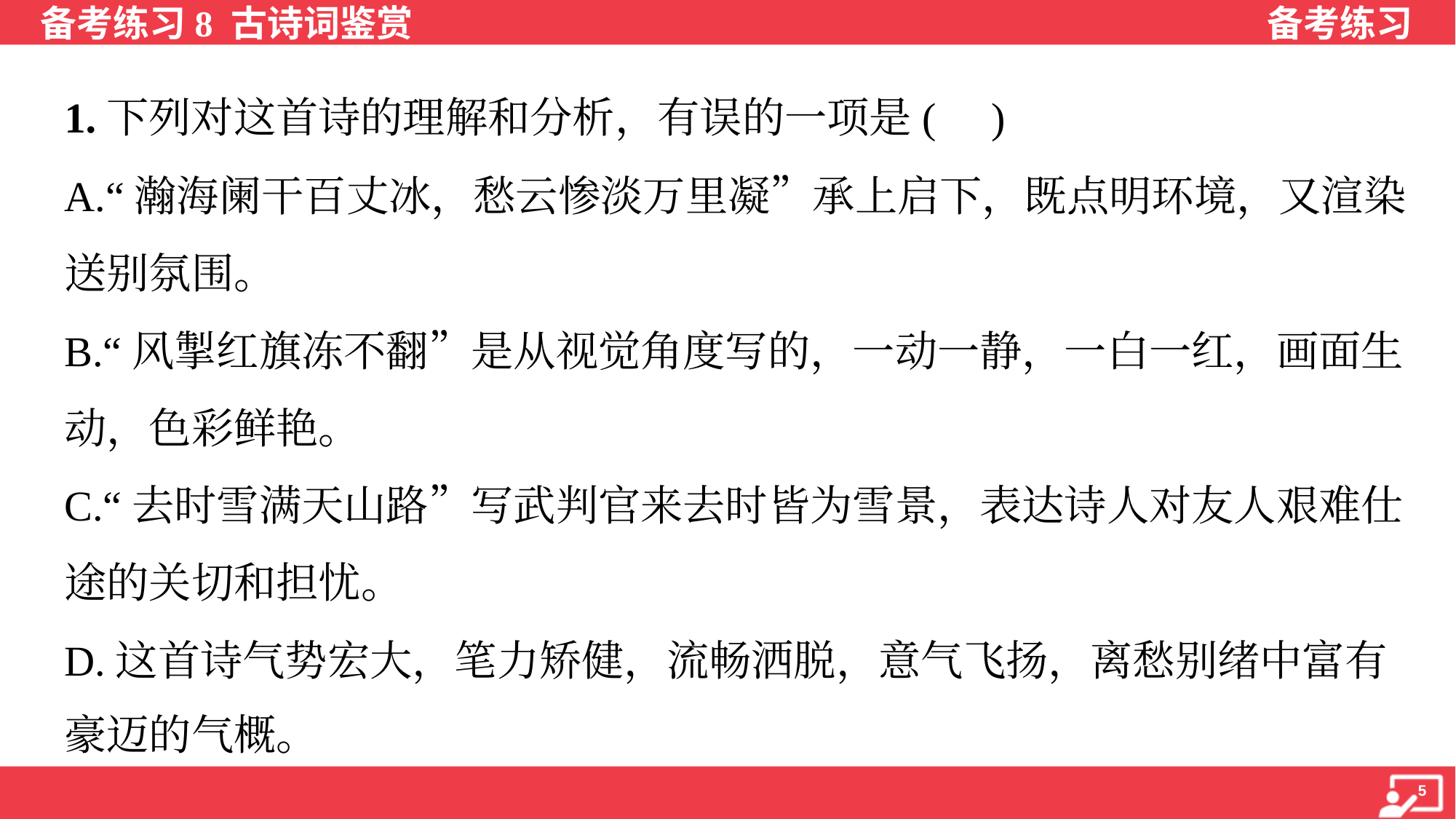

1.下列对这首诗的理解和分析，有误的一项是(     )
A.“瀚海阑干百丈冰，愁云惨淡万里凝”承上启下，既点明环境，又渲染
送别氛围。
B.“风掣红旗冻不翻”是从视觉角度写的，一动一静，一白一红，画面生
动，色彩鲜艳。
C.“去时雪满天山路”写武判官来去时皆为雪景，表达诗人对友人艰难仕
途的关切和担忧。
D.这首诗气势宏大，笔力矫健，流畅洒脱，意气飞扬，离愁别绪中富有
豪迈的气概。